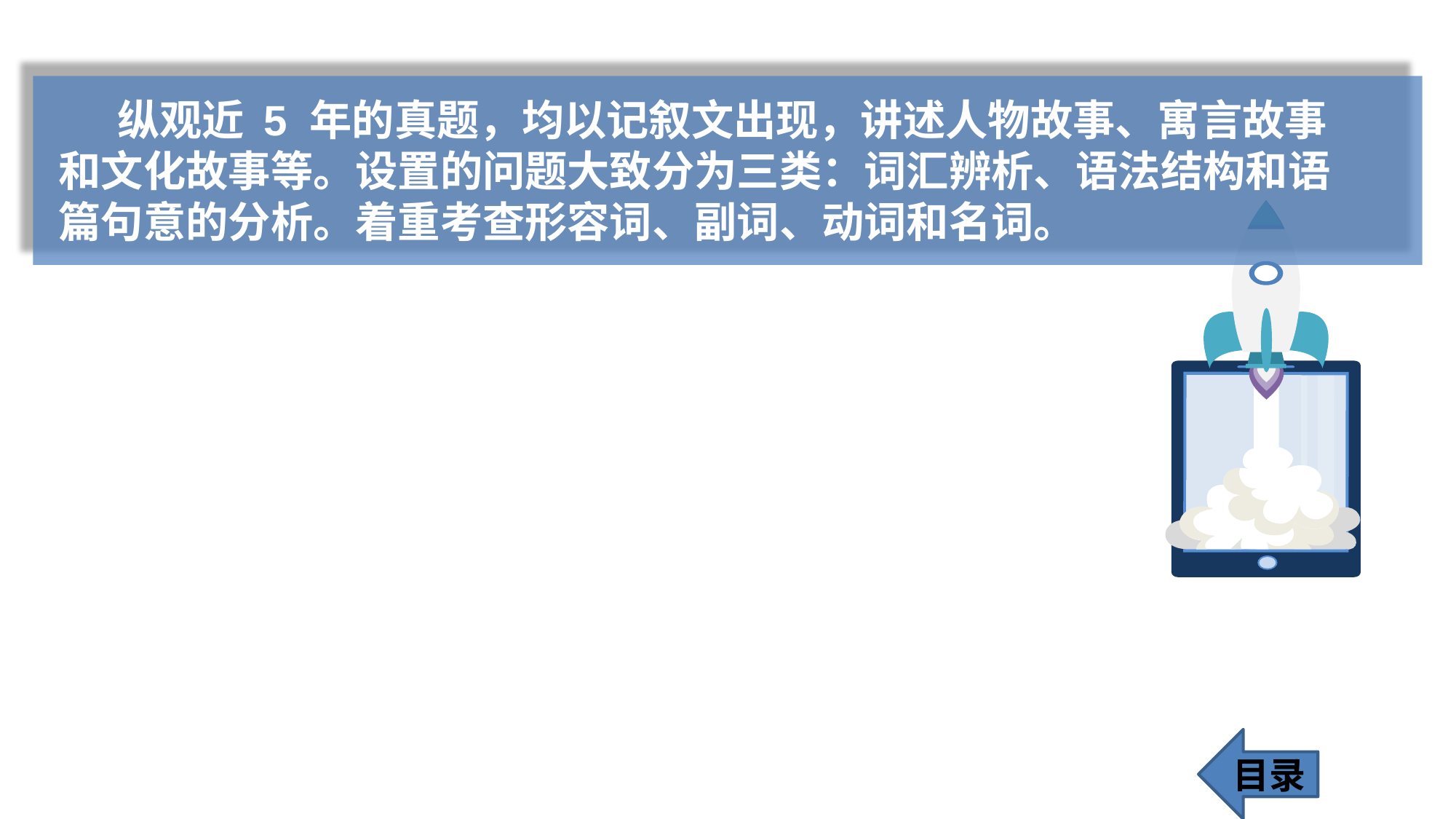

纵观近 5 年的真题，均以记叙文出现，讲述人物故事、寓言故事和文化故事等。设置的问题大致分为三类：词汇辨析、语法结构和语篇句意的分析。着重考查形容词、副词、动词和名词。

目录